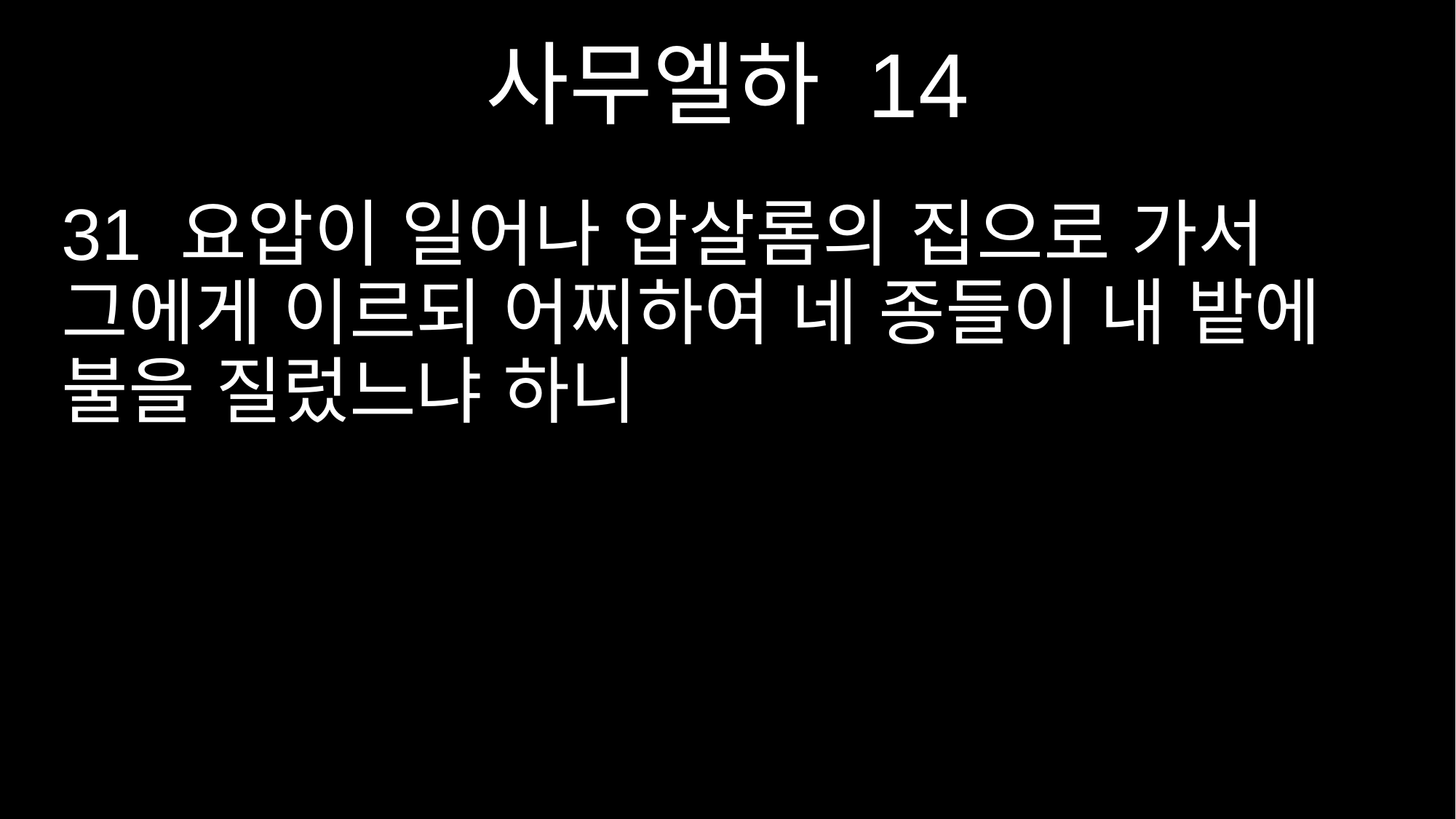

사무엘하 14
31 요압이 일어나 압살롬의 집으로 가서 그에게 이르되 어찌하여 네 종들이 내 밭에 불을 질렀느냐 하니